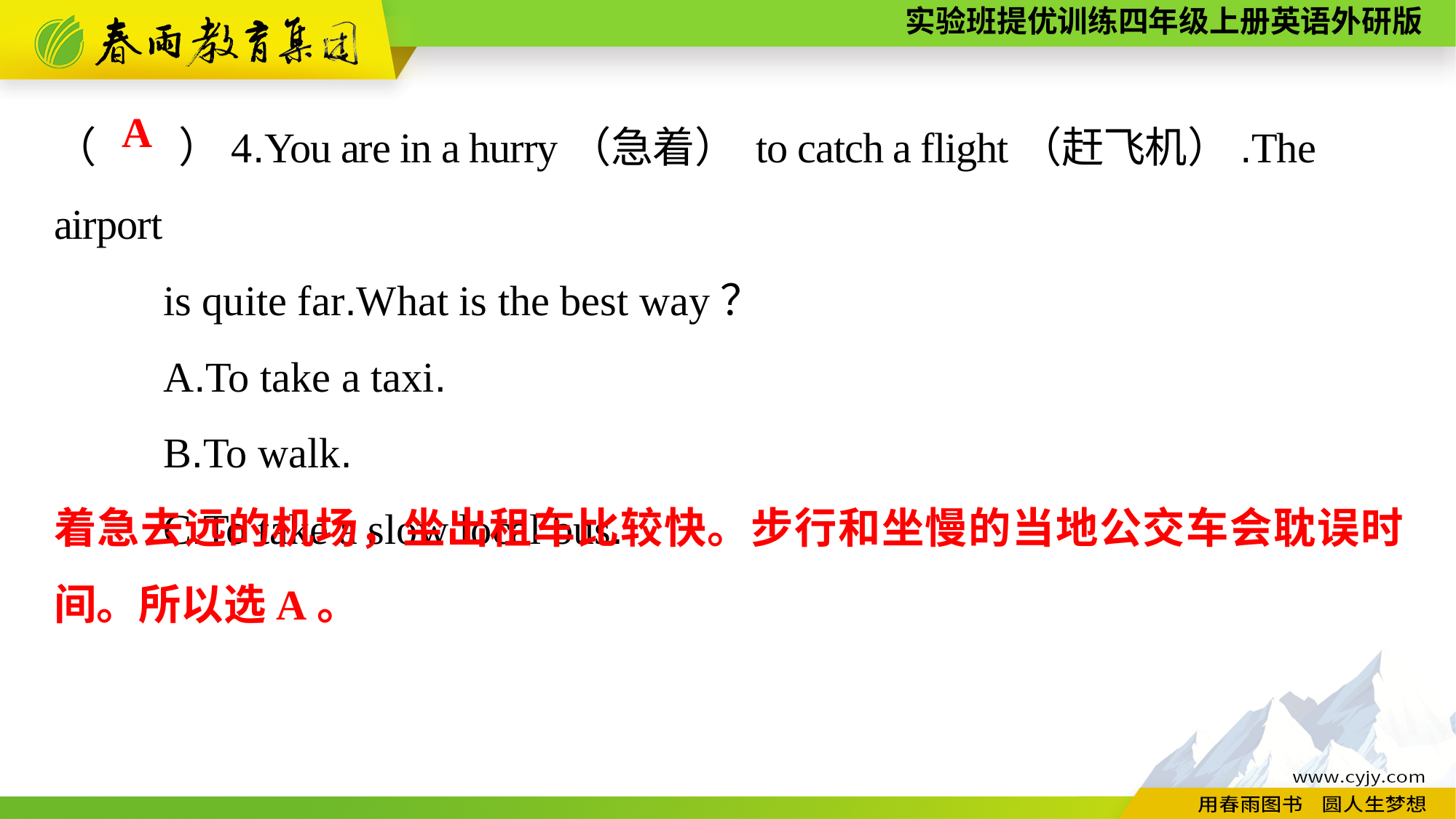

（　　）4.You are in a hurry（急着） to catch a flight（赶飞机）.The airport
	is quite far.What is the best way？
	A.To take a taxi.
	B.To walk.
	C.To take a slow local bus.
A
着急去远的机场，坐出租车比较快。步行和坐慢的当地公交车会耽误时间。所以选A。